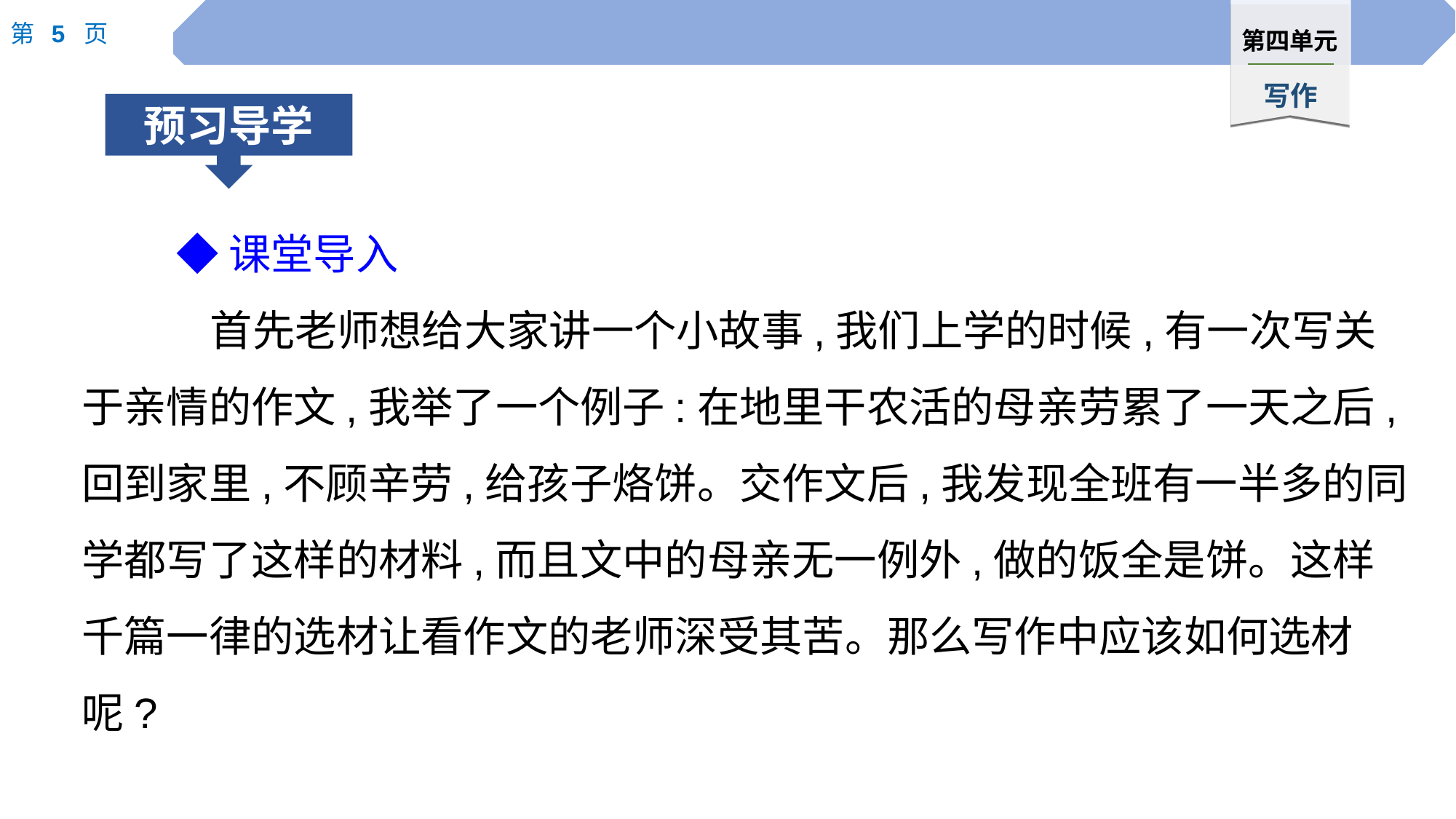

◆课堂导入

　首先老师想给大家讲一个小故事,我们上学的时候,有一次写关于亲情的作文,我举了一个例子:在地里干农活的母亲劳累了一天之后,回到家里,不顾辛劳,给孩子烙饼。交作文后,我发现全班有一半多的同学都写了这样的材料,而且文中的母亲无一例外,做的饭全是饼。这样千篇一律的选材让看作文的老师深受其苦。那么写作中应该如何选材呢?